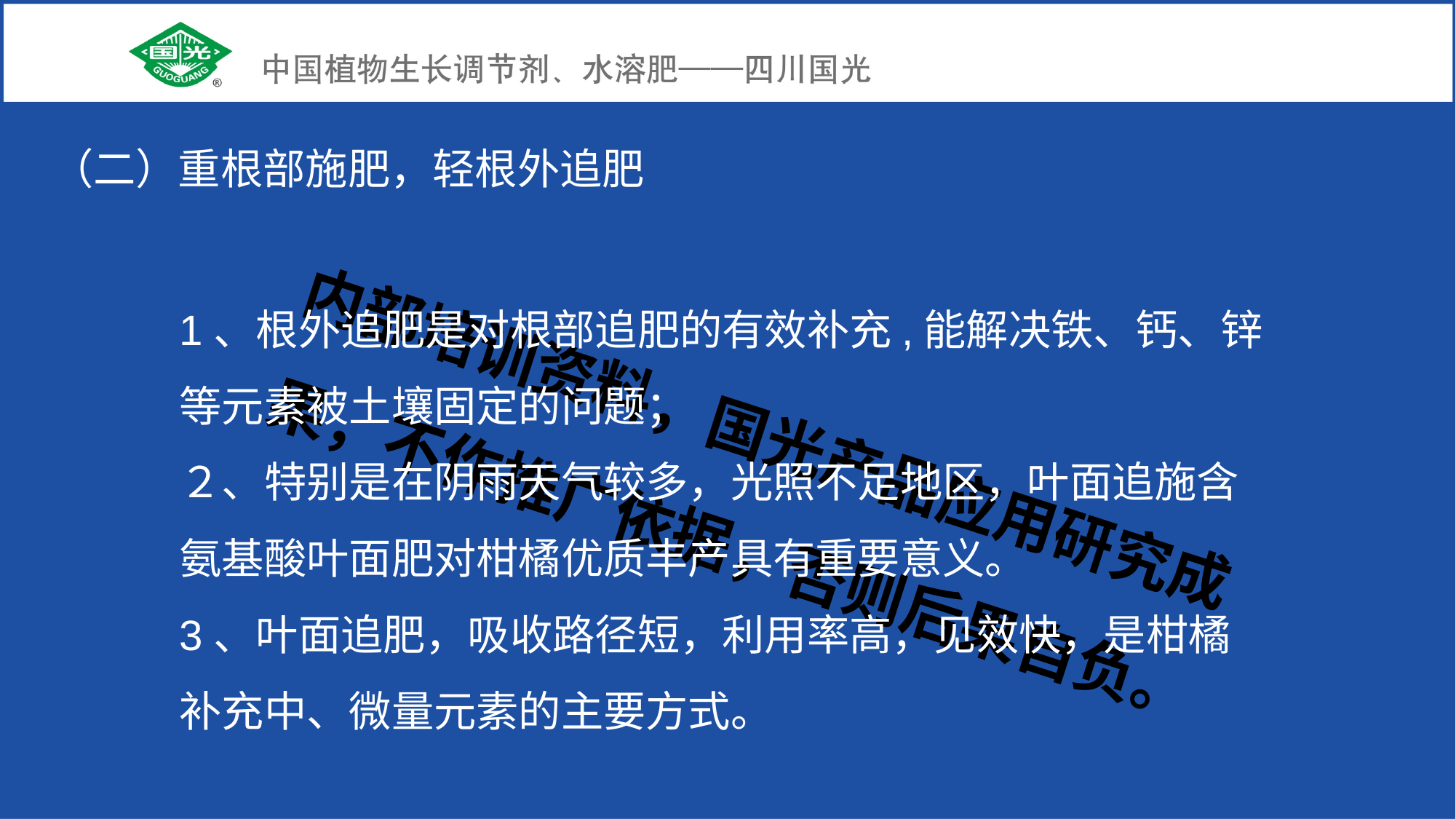

（二）重根部施肥，轻根外追肥
1、根外追肥是对根部追肥的有效补充,能解决铁、钙、锌等元素被土壤固定的问题；
２、特别是在阴雨天气较多，光照不足地区，叶面追施含氨基酸叶面肥对柑橘优质丰产具有重要意义。
3、叶面追肥，吸收路径短，利用率高，见效快，是柑橘补充中、微量元素的主要方式。